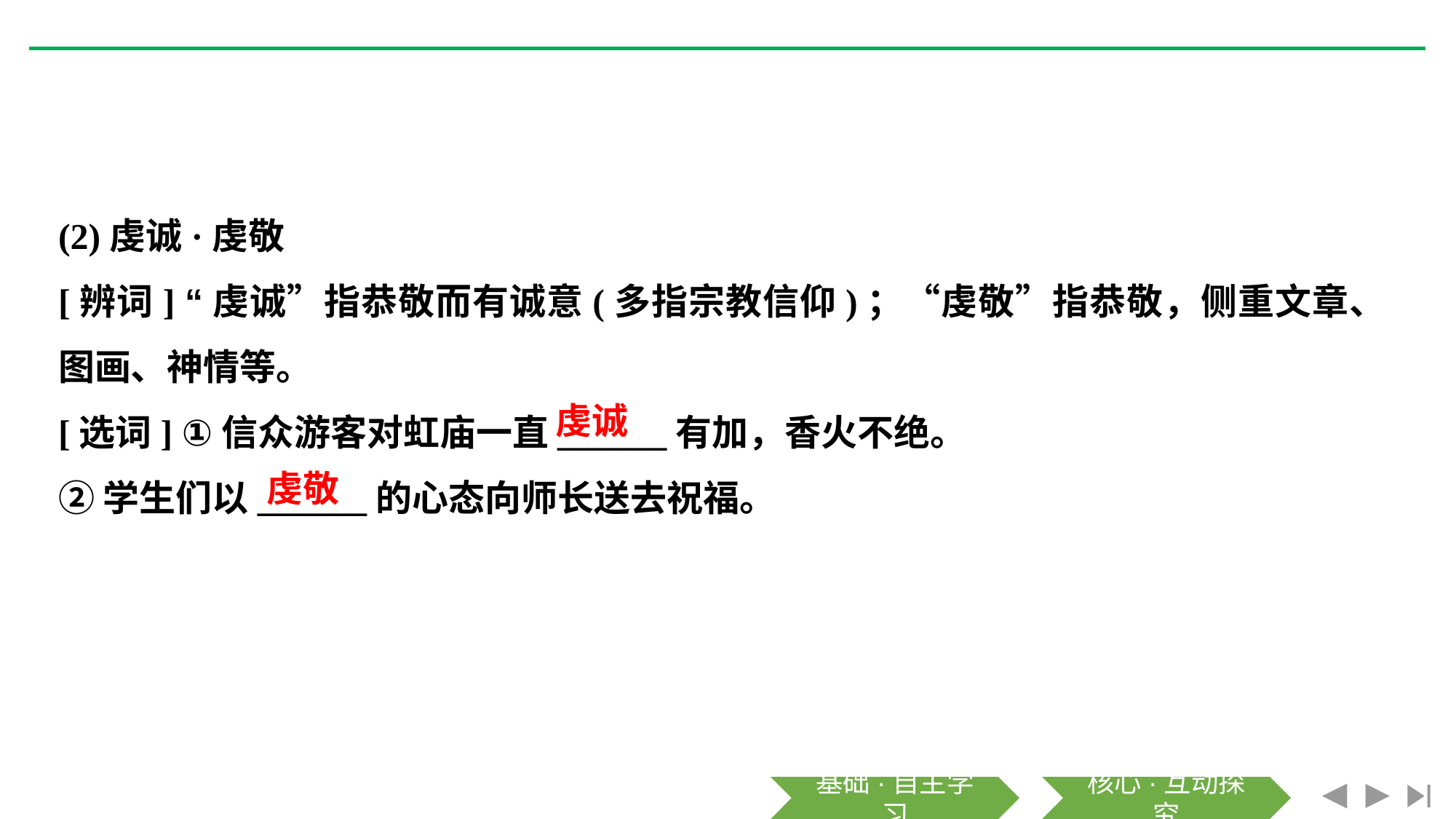

(2)虔诚·虔敬
[辨词] “虔诚”指恭敬而有诚意(多指宗教信仰)；“虔敬”指恭敬，侧重文章、图画、神情等。
[选词] ①信众游客对虹庙一直______有加，香火不绝。
②学生们以______的心态向师长送去祝福。
虔诚
虔敬